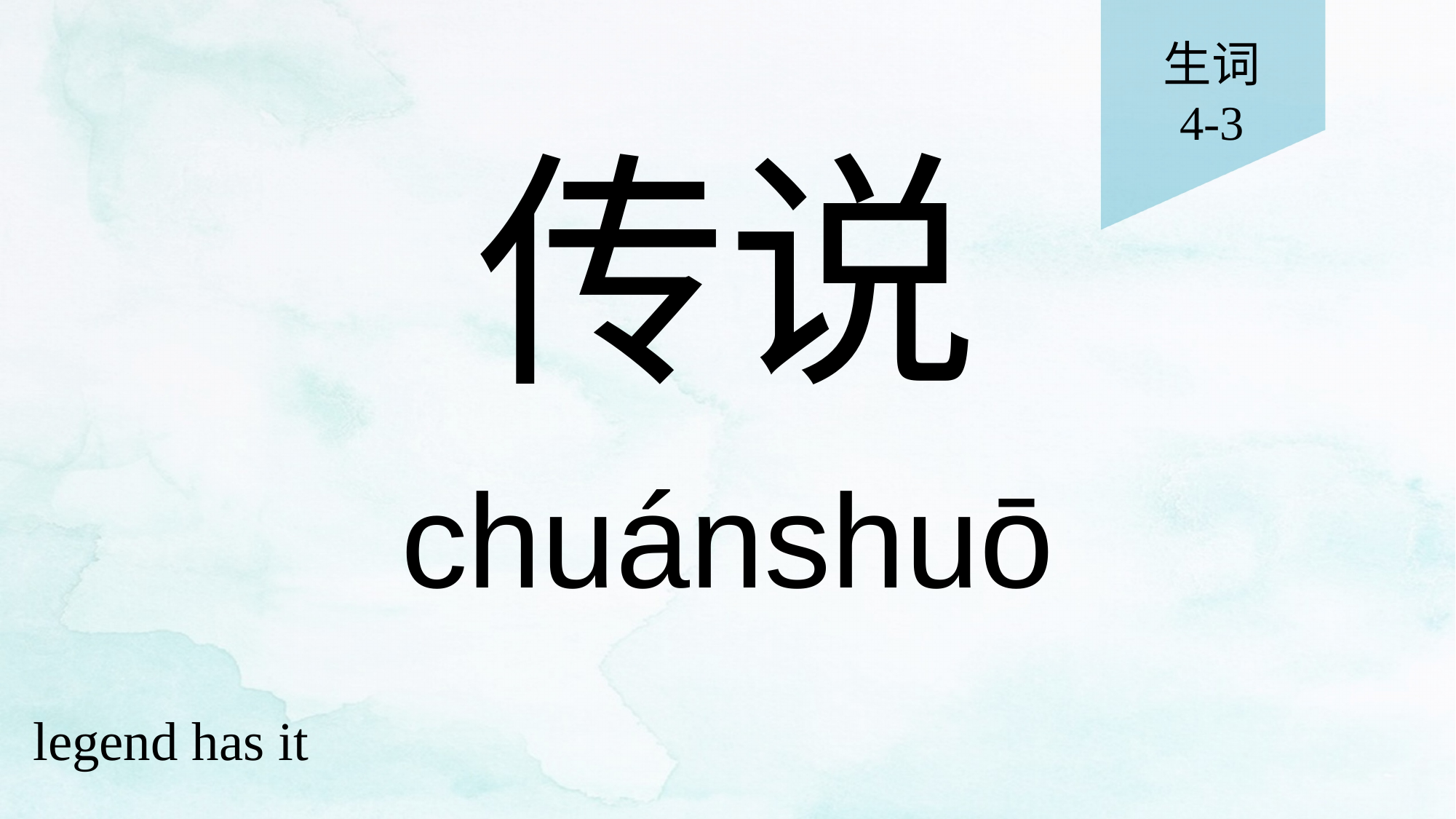

生词
4-3
# 传说
chuánshuō
legend has it